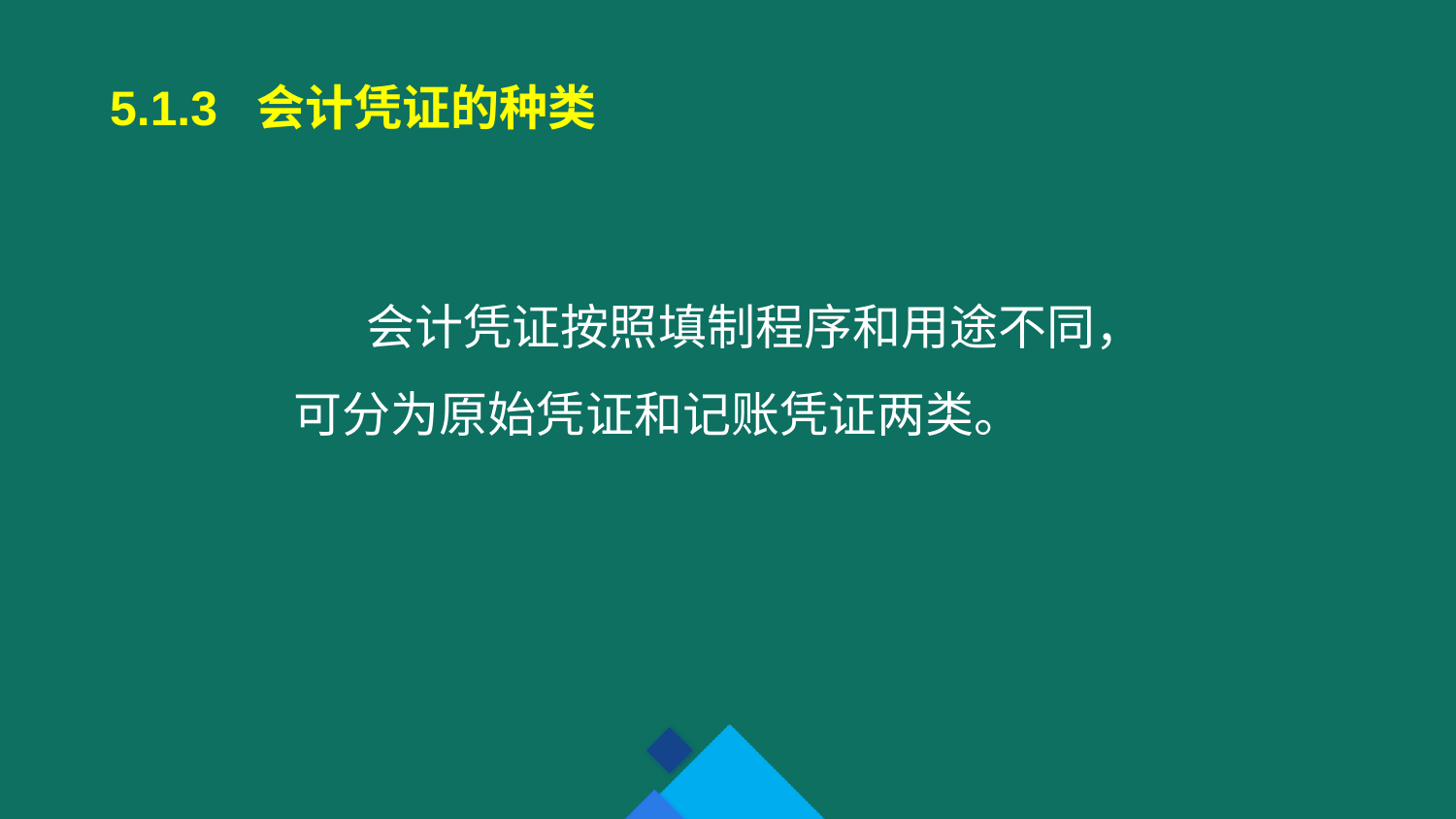

5.1.3  会计凭证的种类

会计凭证按照填制程序和用途不同，可分为原始凭证和记账凭证两类。